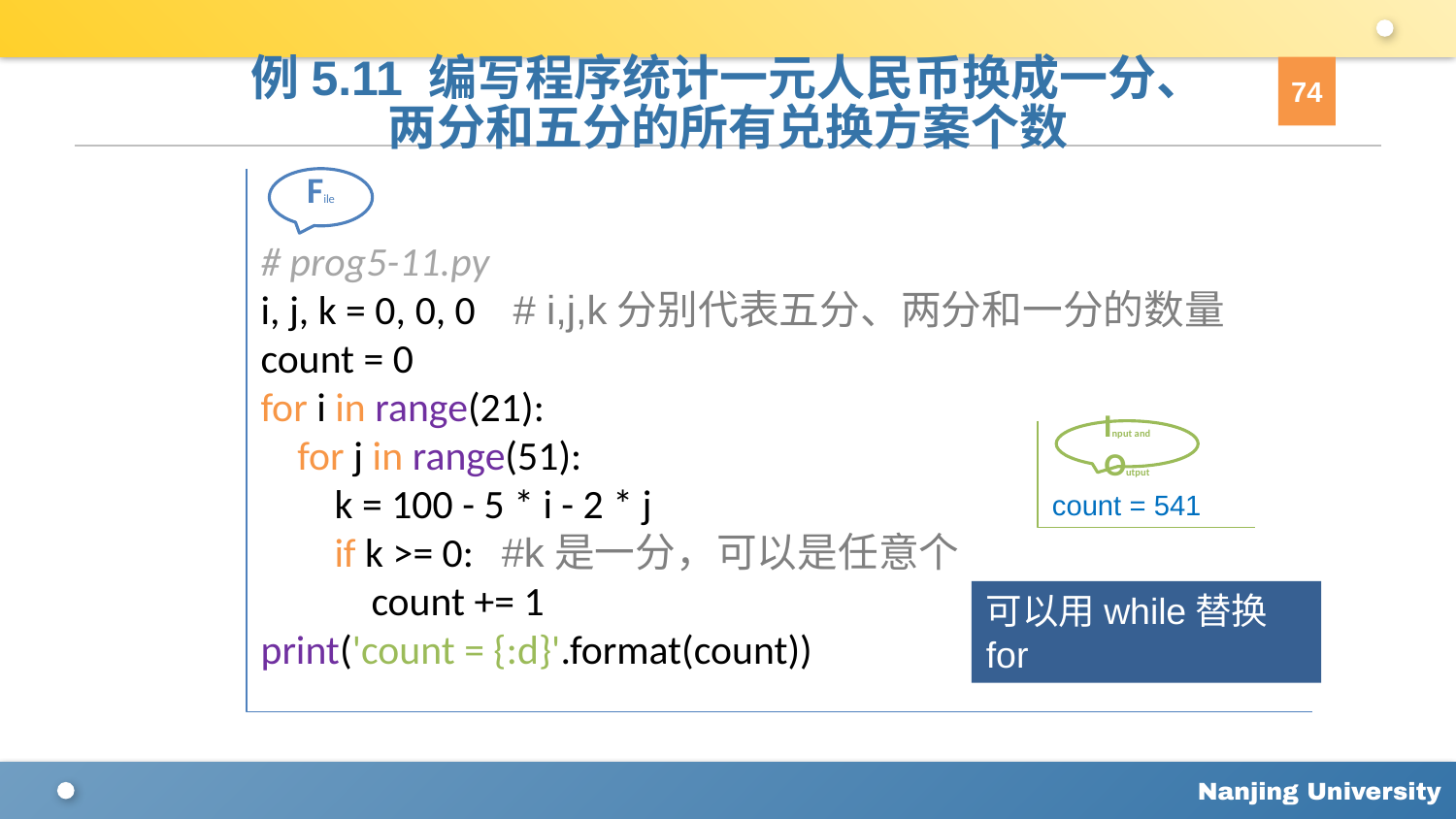

74
# 例5.11 编写程序统计一元人民币换成一分、 两分和五分的所有兑换方案个数

# prog5-11.py
i, j, k = 0, 0, 0    # i,j,k分别代表五分、两分和一分的数量
count = 0
for i in range(21):
    for j in range(51):
        k = 100 - 5 * i - 2 * j
        if k >= 0:   #k是一分，可以是任意个
            count += 1
print('count = {:d}'.format(count))
File

count = 541
Input and Output
可以用while替换for